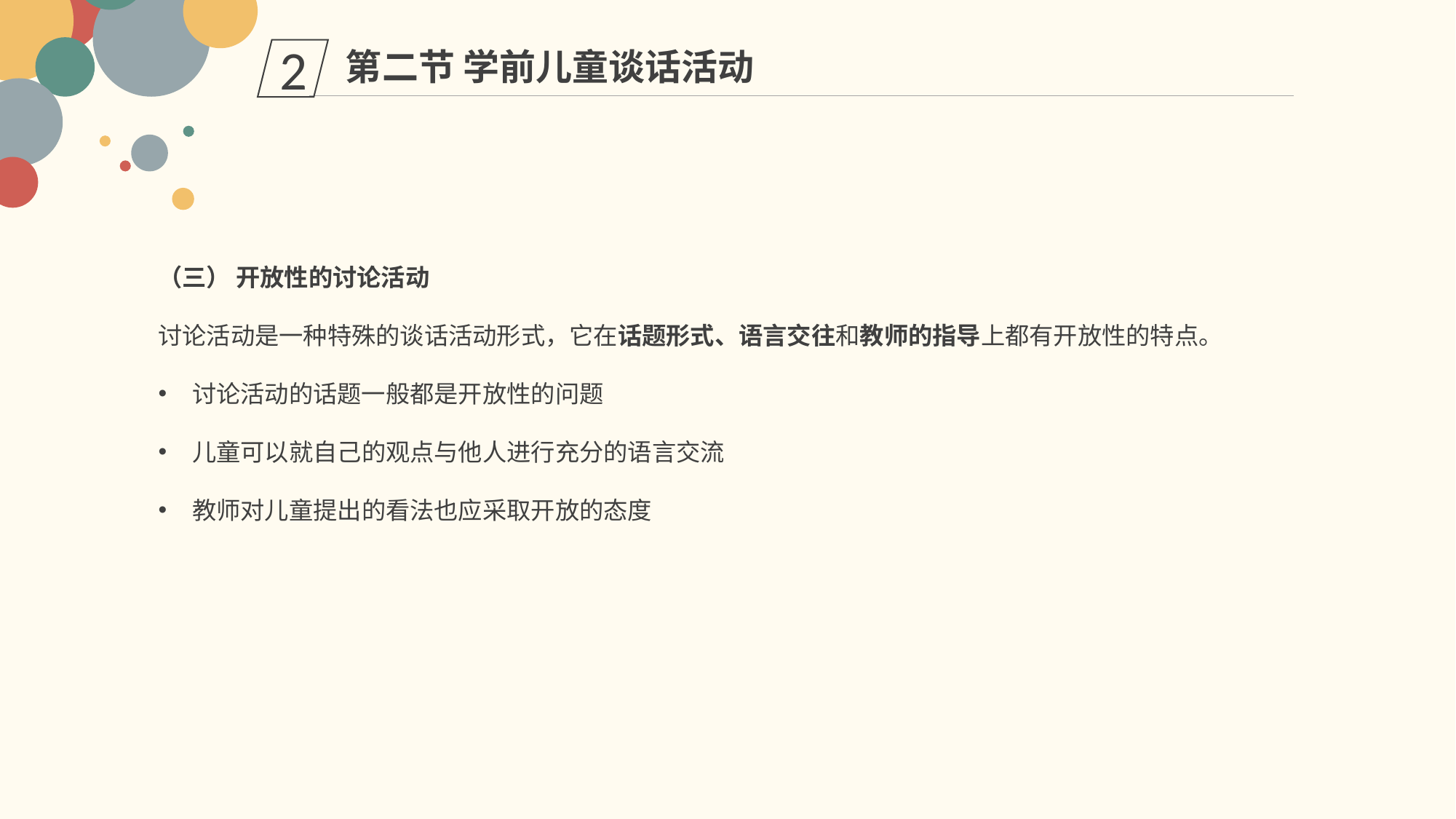

第二节 学前儿童谈话活动
2
（三） 开放性的讨论活动
讨论活动是一种特殊的谈话活动形式，它在话题形式、语言交往和教师的指导上都有开放性的特点。
讨论活动的话题一般都是开放性的问题
儿童可以就自己的观点与他人进行充分的语言交流
教师对儿童提出的看法也应采取开放的态度